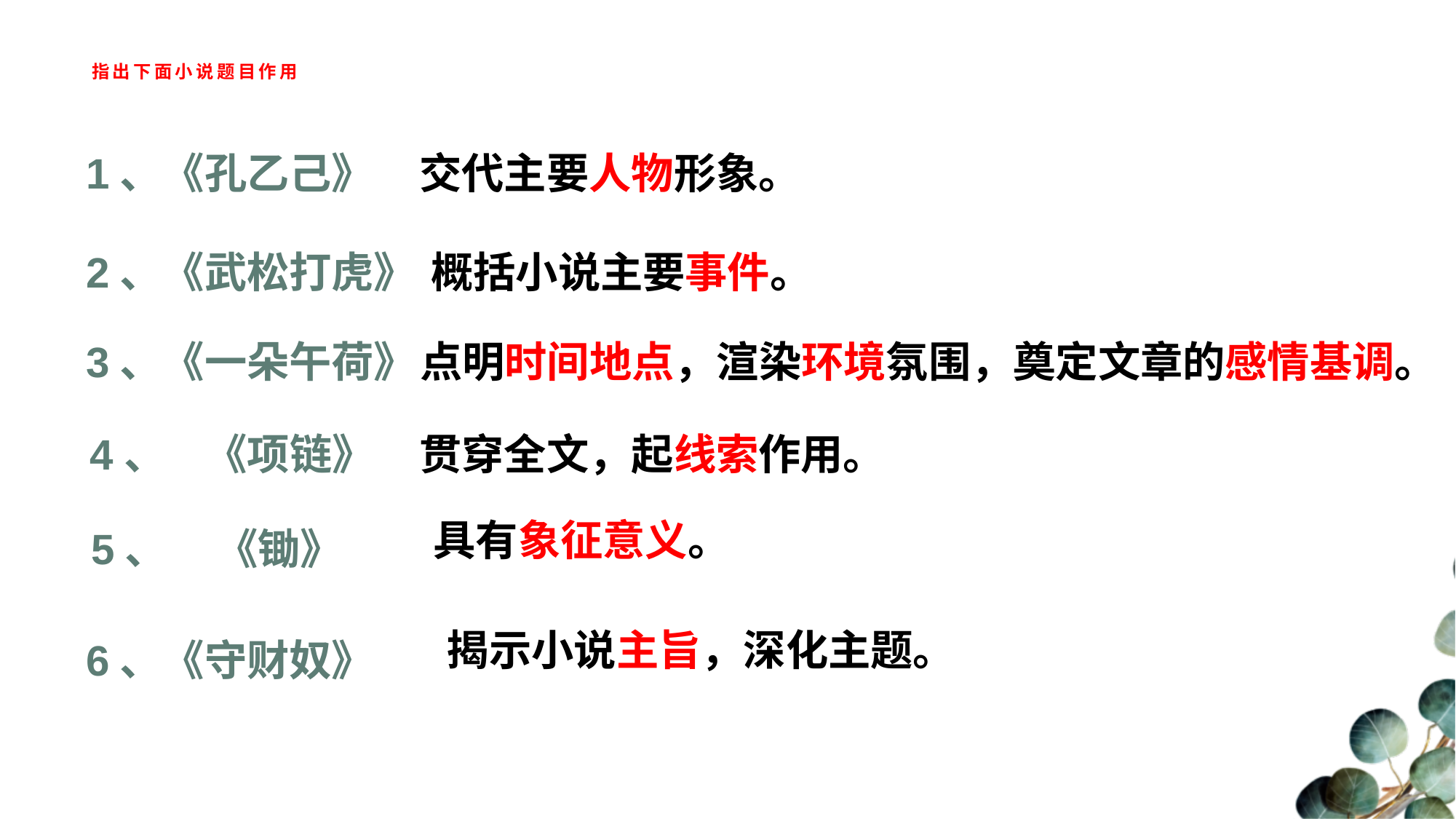

# 指出下面小说题目作用
1、《孔乙己》
交代主要人物形象。
2、《武松打虎》
概括小说主要事件。
3、《一朵午荷》
点明时间地点，渲染环境氛围，奠定文章的感情基调。
4、    《项链》
贯穿全文，起线索作用。
具有象征意义。
5、     《锄》
揭示小说主旨，深化主题。
6、《守财奴》